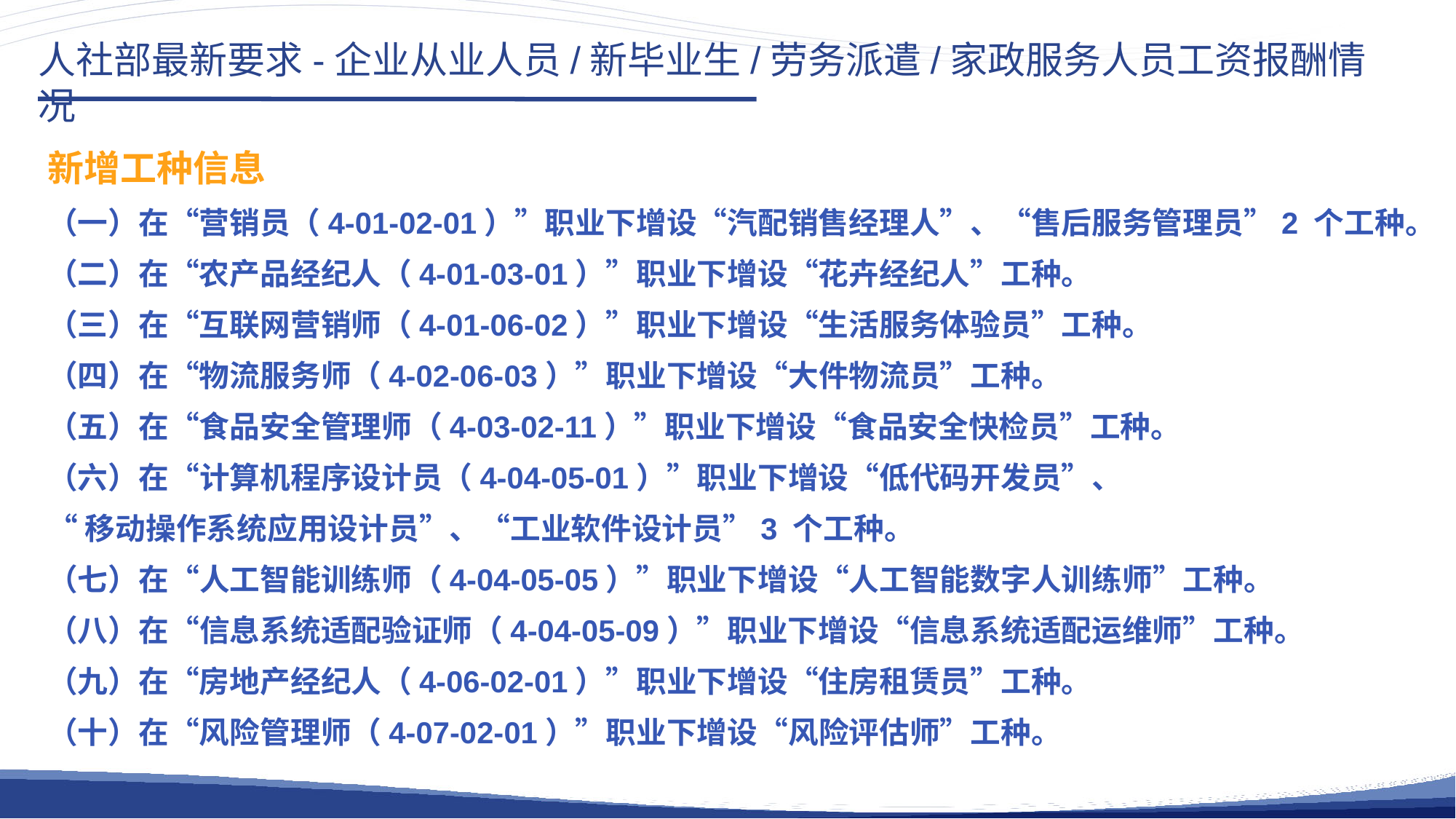

人社部最新要求-企业从业人员/新毕业生/劳务派遣/家政服务人员工资报酬情况
新增工种信息
（一）在“营销员（4-01-02-01）”职业下增设“汽配销售经理人”、“售后服务管理员”2 个工种。
（二）在“农产品经纪人（4-01-03-01）”职业下增设“花卉经纪人”工种。
（三）在“互联网营销师（4-01-06-02）”职业下增设“生活服务体验员”工种。
（四）在“物流服务师（4-02-06-03）”职业下增设“大件物流员”工种。
（五）在“食品安全管理师（4-03-02-11）”职业下增设“食品安全快检员”工种。
（六）在“计算机程序设计员（4-04-05-01）”职业下增设“低代码开发员”、
“移动操作系统应用设计员”、“工业软件设计员”3 个工种。
（七）在“人工智能训练师（4-04-05-05）”职业下增设“人工智能数字人训练师”工种。
（八）在“信息系统适配验证师（4-04-05-09）”职业下增设“信息系统适配运维师”工种。
（九）在“房地产经纪人（4-06-02-01）”职业下增设“住房租赁员”工种。
（十）在“风险管理师（4-07-02-01）”职业下增设“风险评估师”工种。